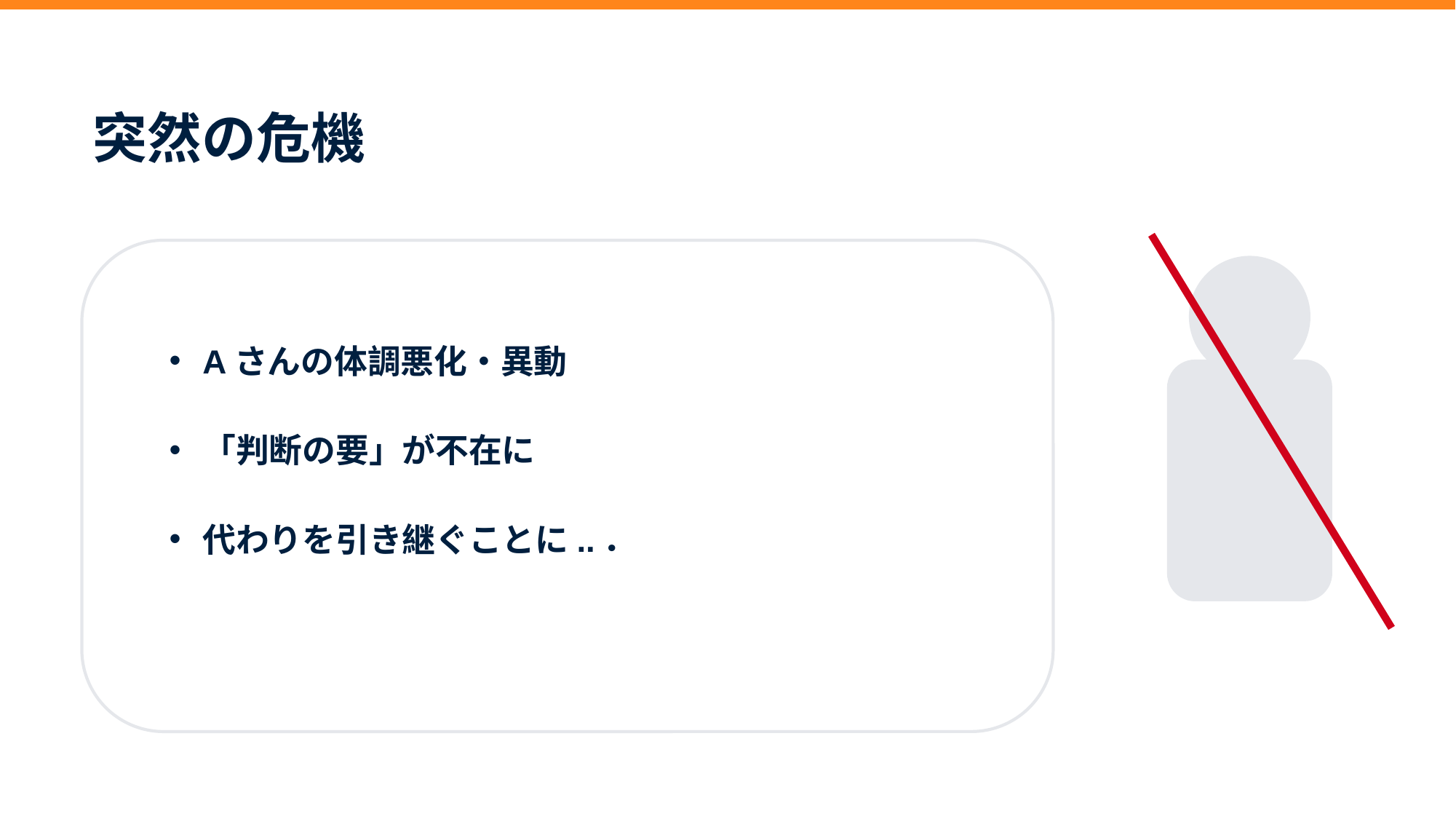

突然の危機

Aさんの体調悪化・異動
「判断の要」が不在に
代わりを引き継ぐことに..．